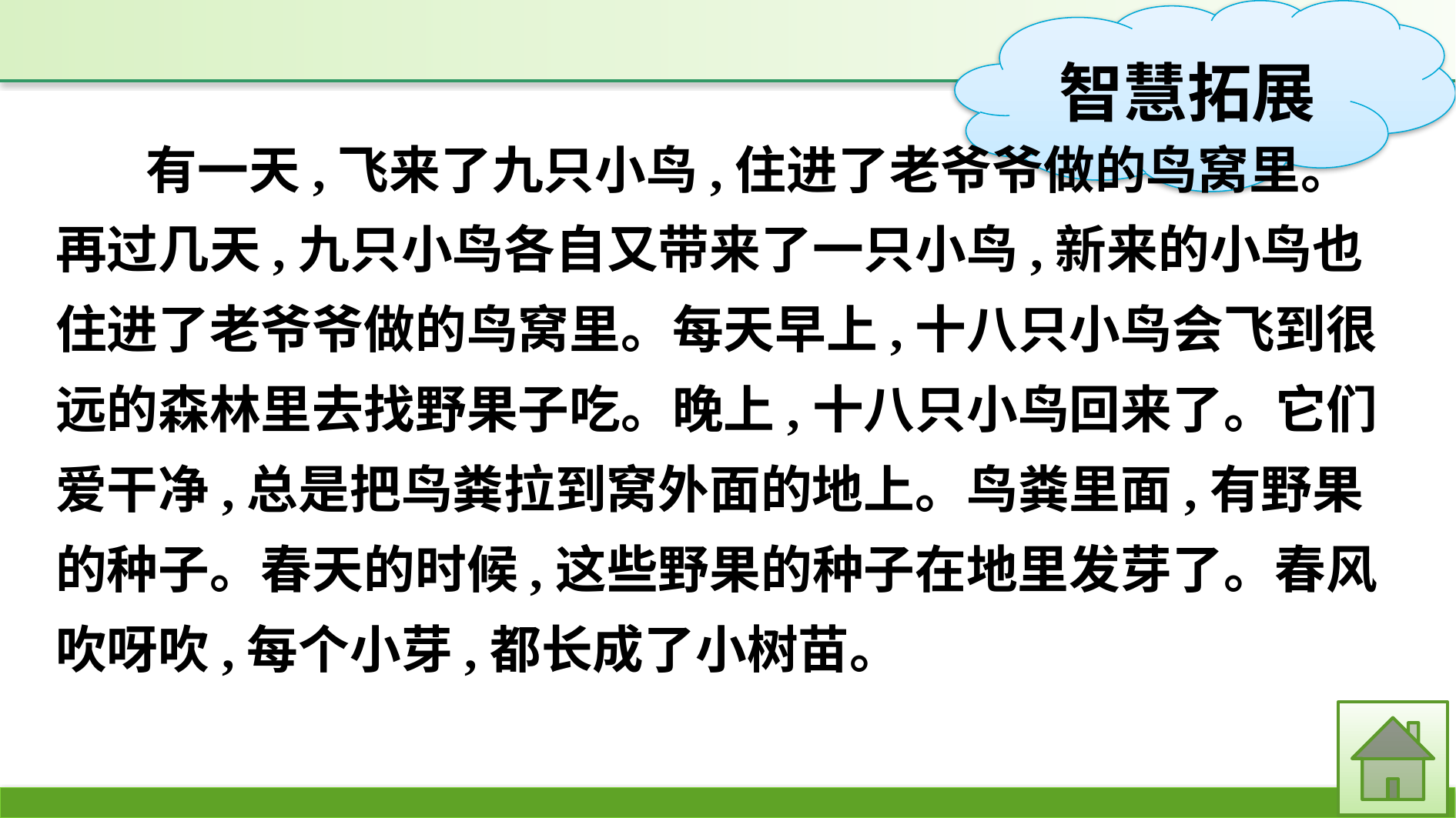

有一天,飞来了九只小鸟,住进了老爷爷做的鸟窝里。再过几天,九只小鸟各自又带来了一只小鸟,新来的小鸟也住进了老爷爷做的鸟窝里。每天早上,十八只小鸟会飞到很远的森林里去找野果子吃。晚上,十八只小鸟回来了。它们爱干净,总是把鸟粪拉到窝外面的地上。鸟粪里面,有野果的种子。春天的时候,这些野果的种子在地里发芽了。春风吹呀吹,每个小芽,都长成了小树苗。